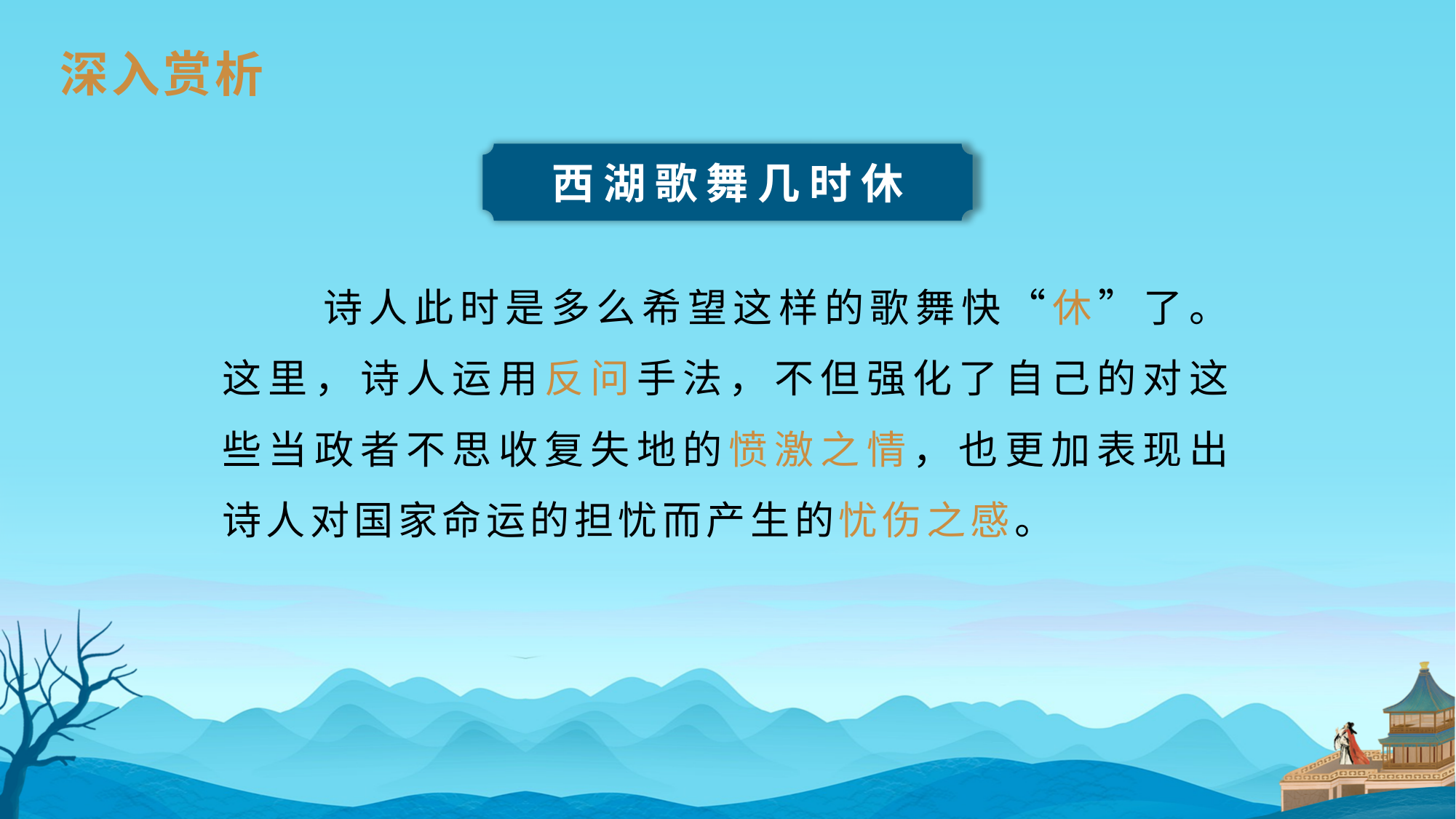

深入赏析

西湖歌舞几时休
      诗人此时是多么希望这样的歌舞快“休”了。这里，诗人运用反问手法，不但强化了自己的对这些当政者不思收复失地的愤激之情，也更加表现出诗人对国家命运的担忧而产生的忧伤之感。